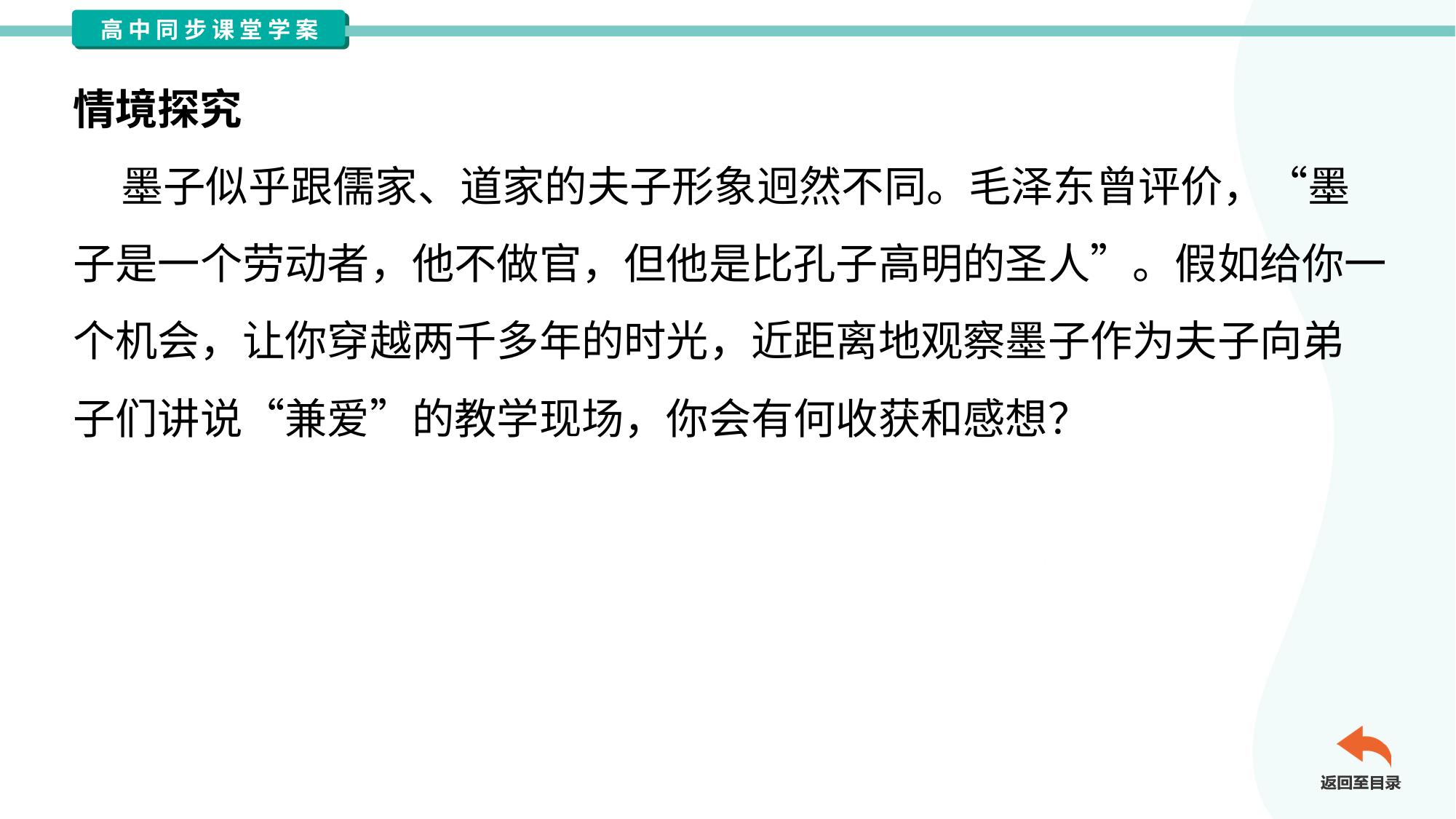

情境探究
    墨子似乎跟儒家、道家的夫子形象迥然不同。毛泽东曾评价，“墨
子是一个劳动者，他不做官，但他是比孔子高明的圣人”。假如给你一
个机会，让你穿越两千多年的时光，近距离地观察墨子作为夫子向弟
子们讲说“兼爱”的教学现场，你会有何收获和感想？